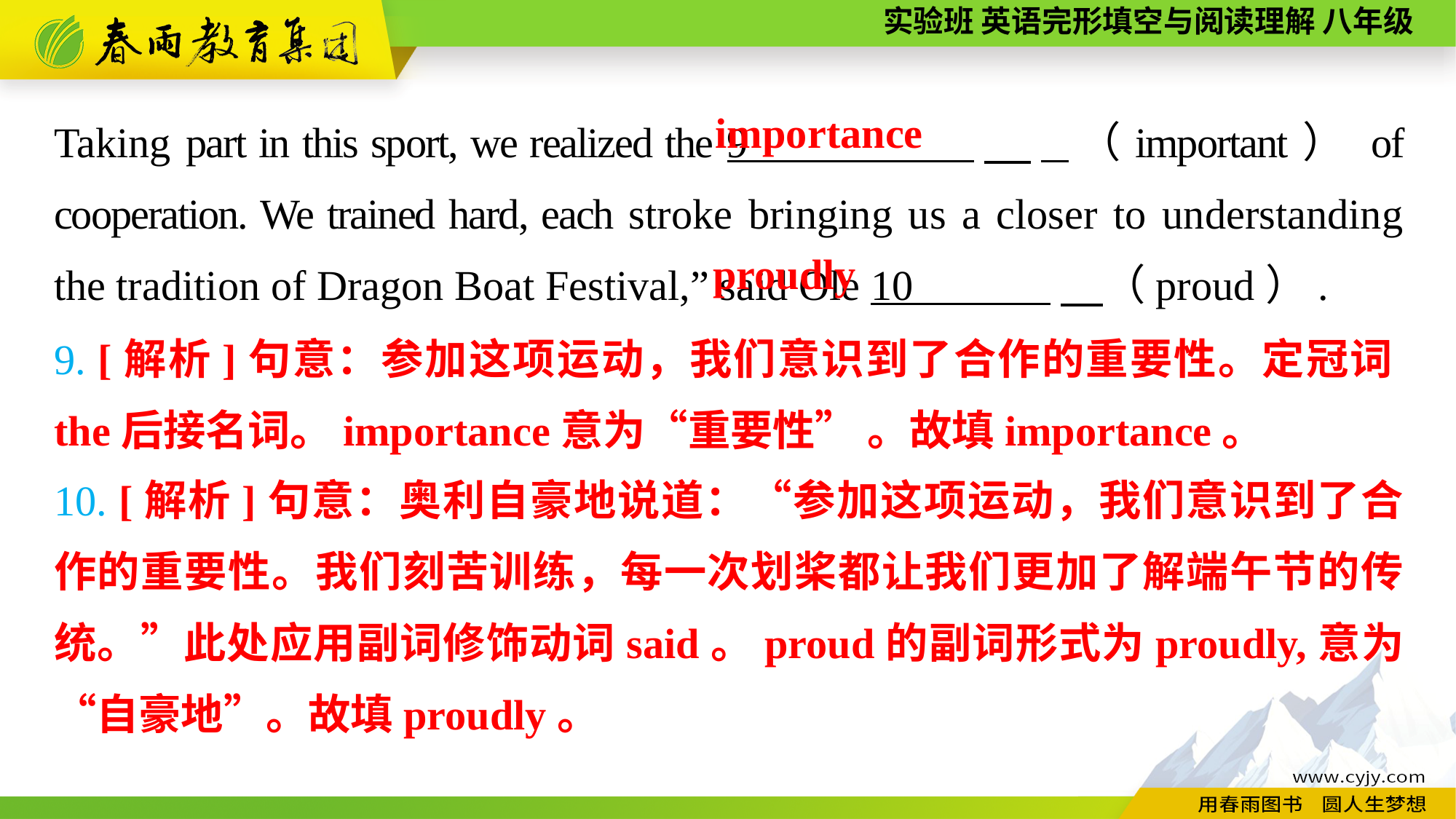

importance
Taking part in this sport, we realized the 9                 　. （important） of cooperation. We trained hard, each stroke bringing us a closer to understanding the tradition of Dragon Boat Festival,” said Ole 10             　（proud）.
proudly
9. [解析]句意：参加这项运动，我们意识到了合作的重要性。定冠词the后接名词。importance意为“重要性” 。故填importance。
10. [解析]句意：奥利自豪地说道：“参加这项运动，我们意识到了合作的重要性。我们刻苦训练，每一次划桨都让我们更加了解端午节的传统。”此处应用副词修饰动词said。proud的副词形式为proudly,意为“自豪地”。故填proudly。